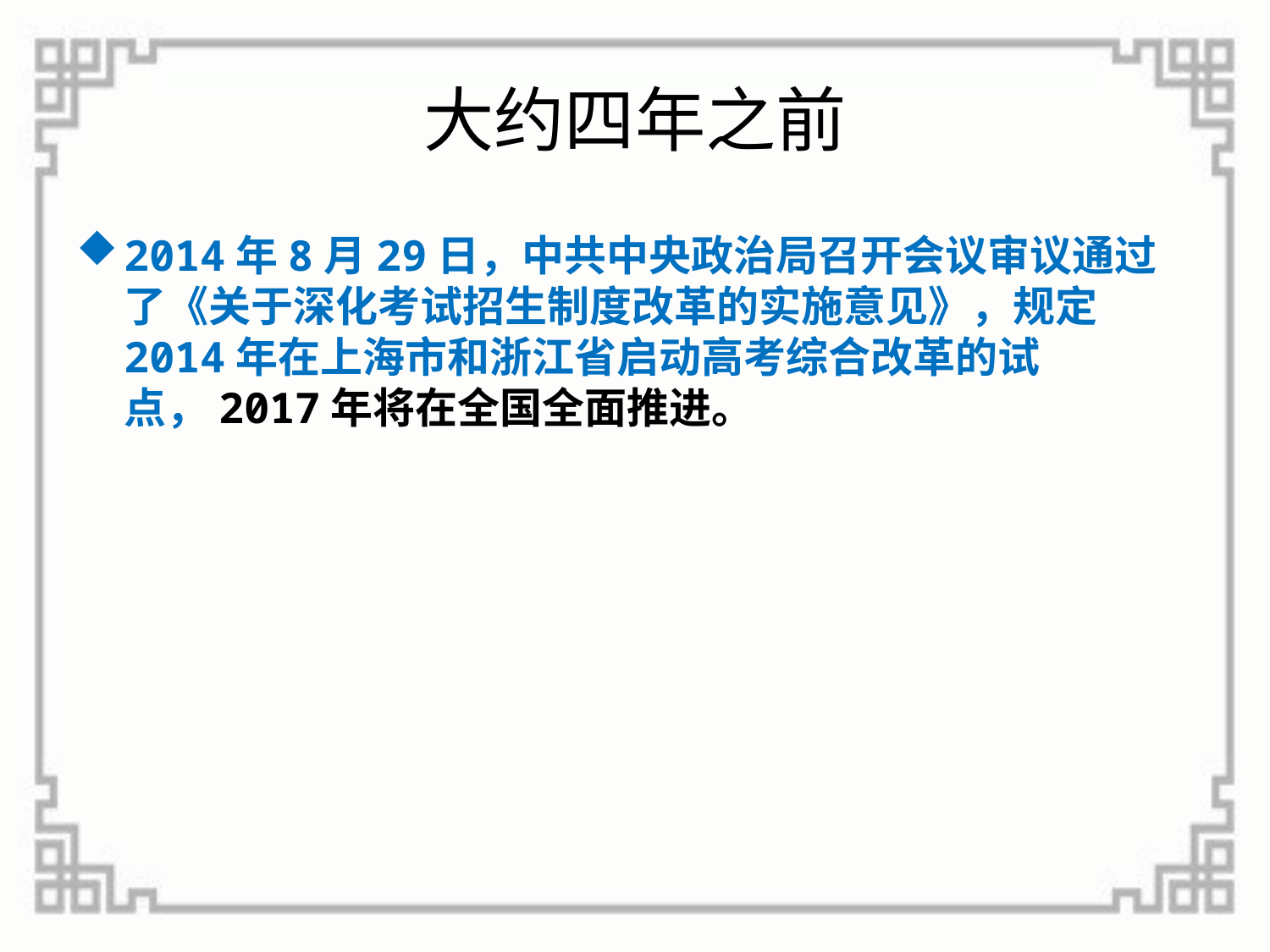

# 大约四年之前
2014年8月29日，中共中央政治局召开会议审议通过了《关于深化考试招生制度改革的实施意见》，规定2014年在上海市和浙江省启动高考综合改革的试点，2017年将在全国全面推进。